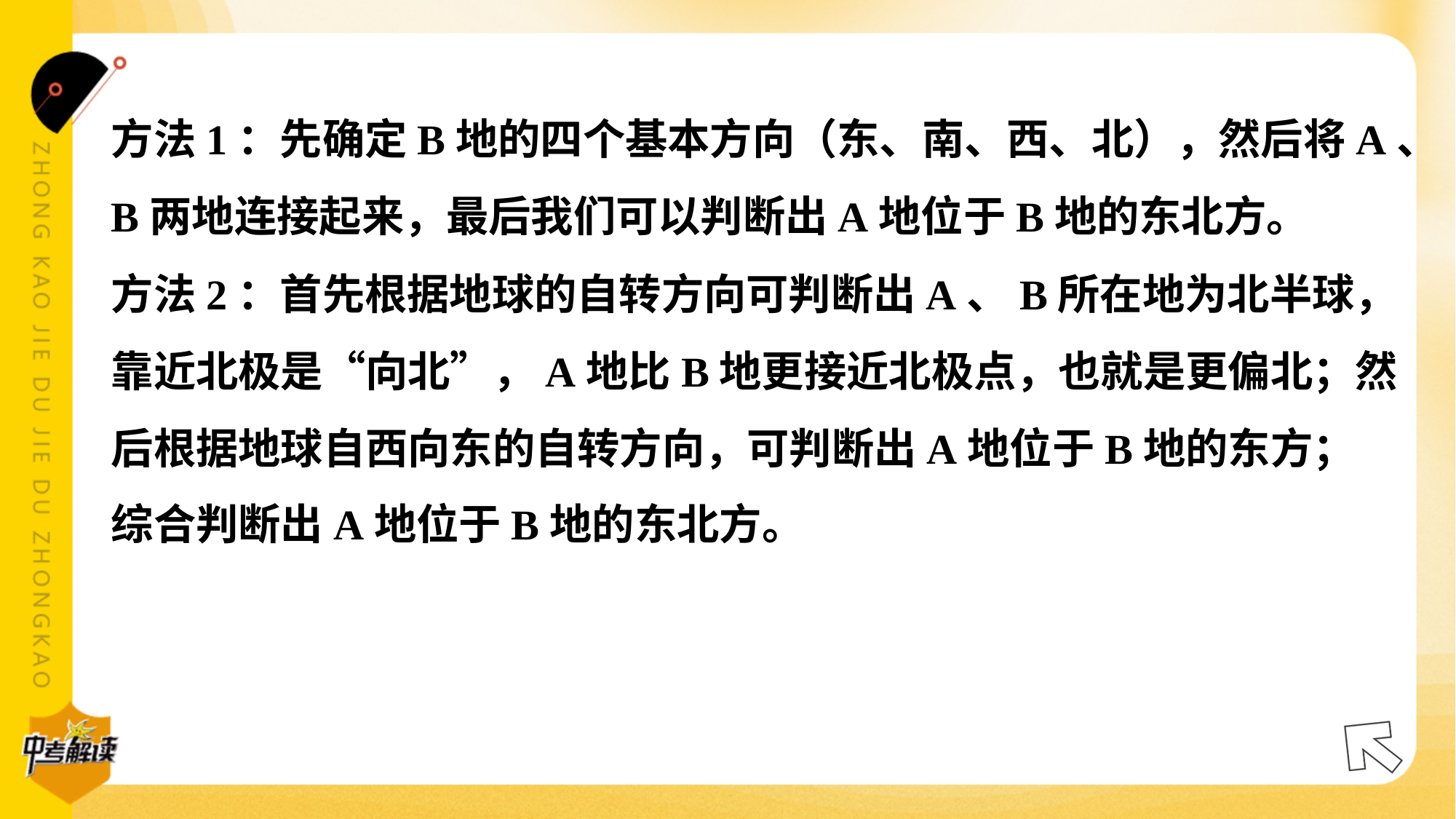

方法1：先确定B地的四个基本方向（东、南、西、北），然后将A、
B两地连接起来，最后我们可以判断出A地位于B地的东北方。
方法2：首先根据地球的自转方向可判断出A、B所在地为北半球，
靠近北极是“向北”，A地比B地更接近北极点，也就是更偏北；然
后根据地球自西向东的自转方向，可判断出A地位于B地的东方；
综合判断出A地位于B地的东北方。#2.2.3